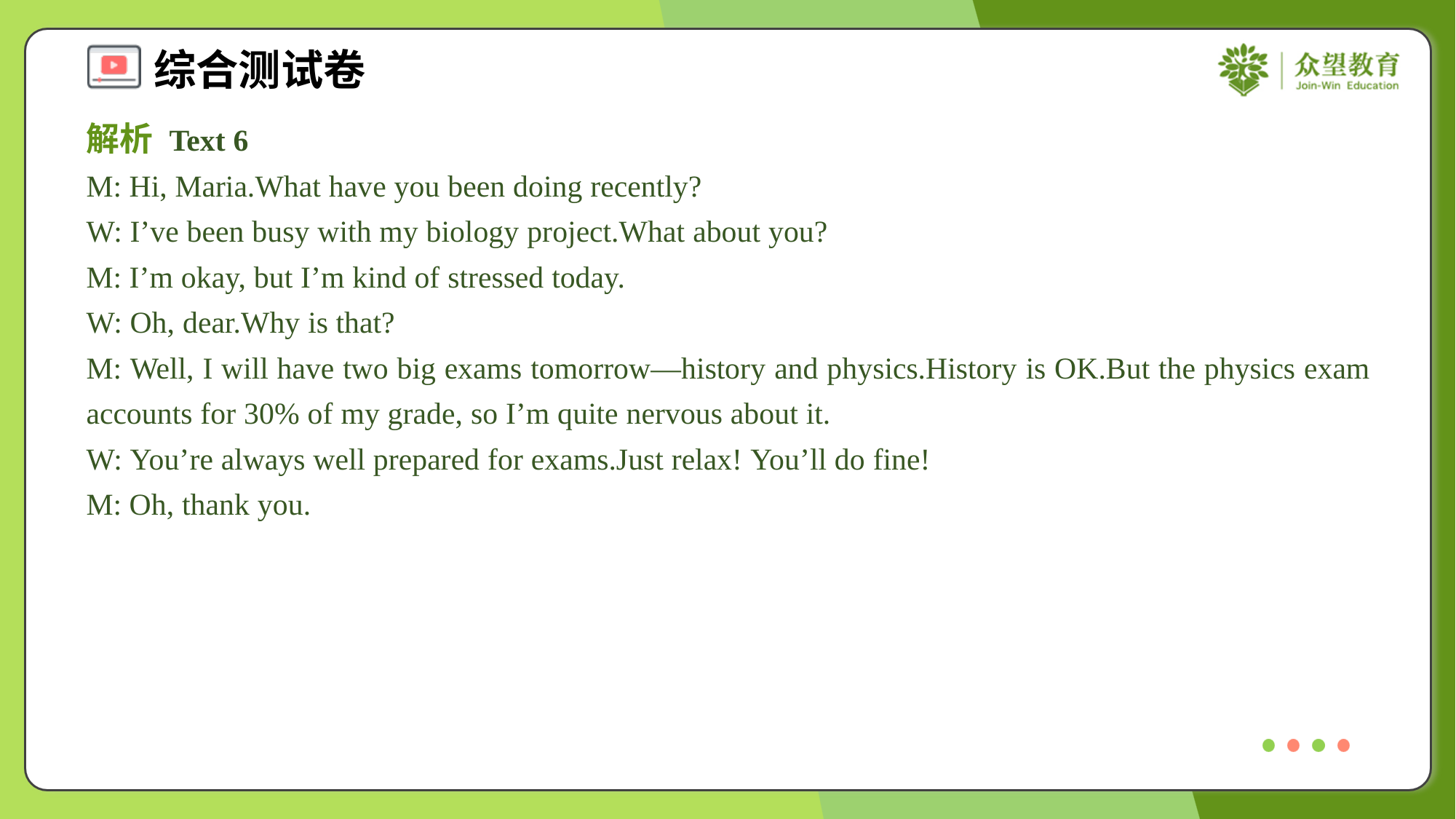

解析 Text 6
M: Hi, Maria.What have you been doing recently?
W: I’ve been busy with my biology project.What about you?
M: I’m okay, but I’m kind of stressed today.
W: Oh, dear.Why is that?
M: Well, I will have two big exams tomorrow—history and physics.History is OK.But the physics exam accounts for 30% of my grade, so I’m quite nervous about it.
W: You’re always well prepared for exams.Just relax! You’ll do fine!
M: Oh, thank you.